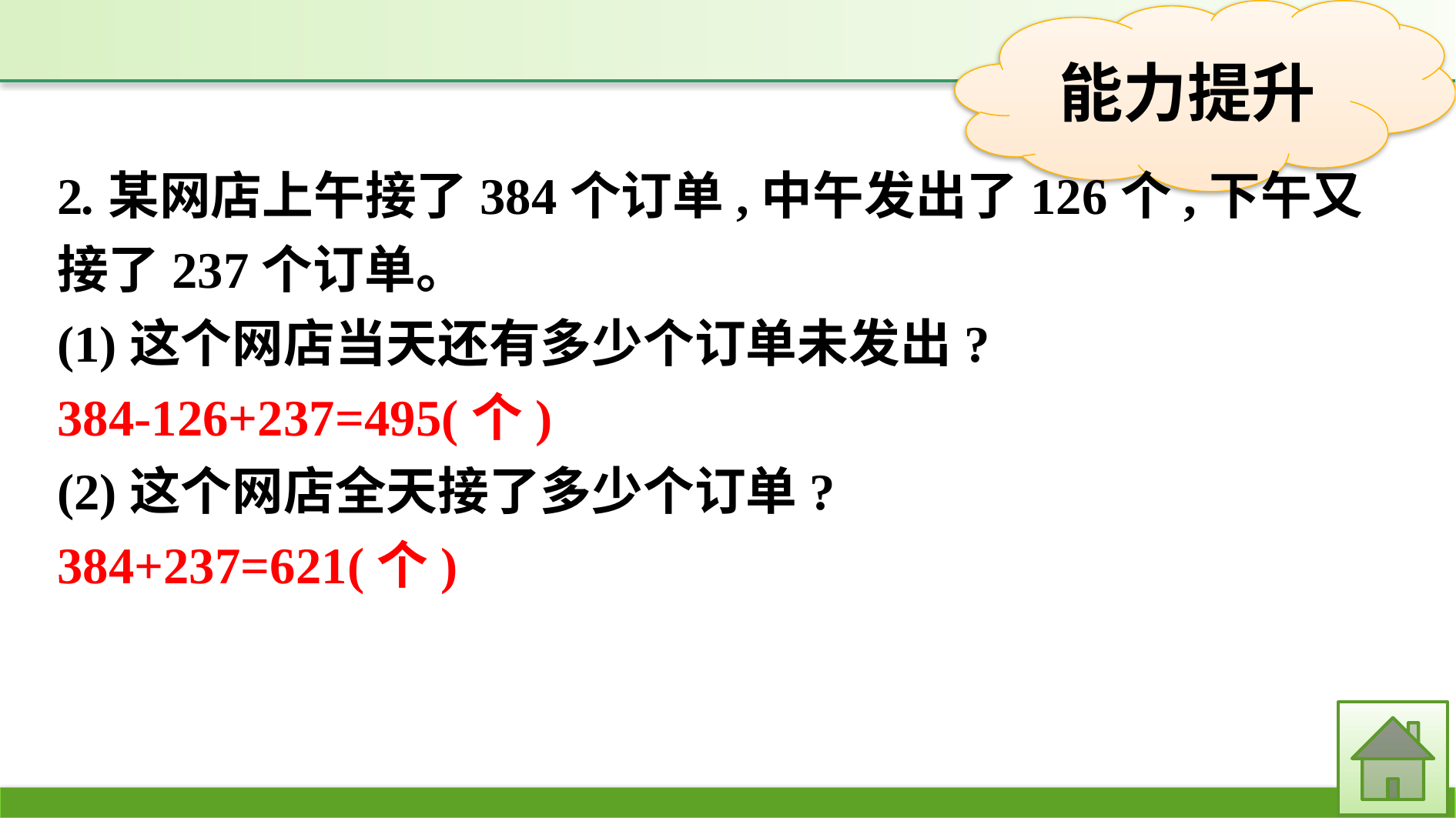

2.某网店上午接了384个订单,中午发出了126个,下午又接了237个订单。
(1)这个网店当天还有多少个订单未发出?
384-126+237=495(个)
(2)这个网店全天接了多少个订单?
384+237=621(个)